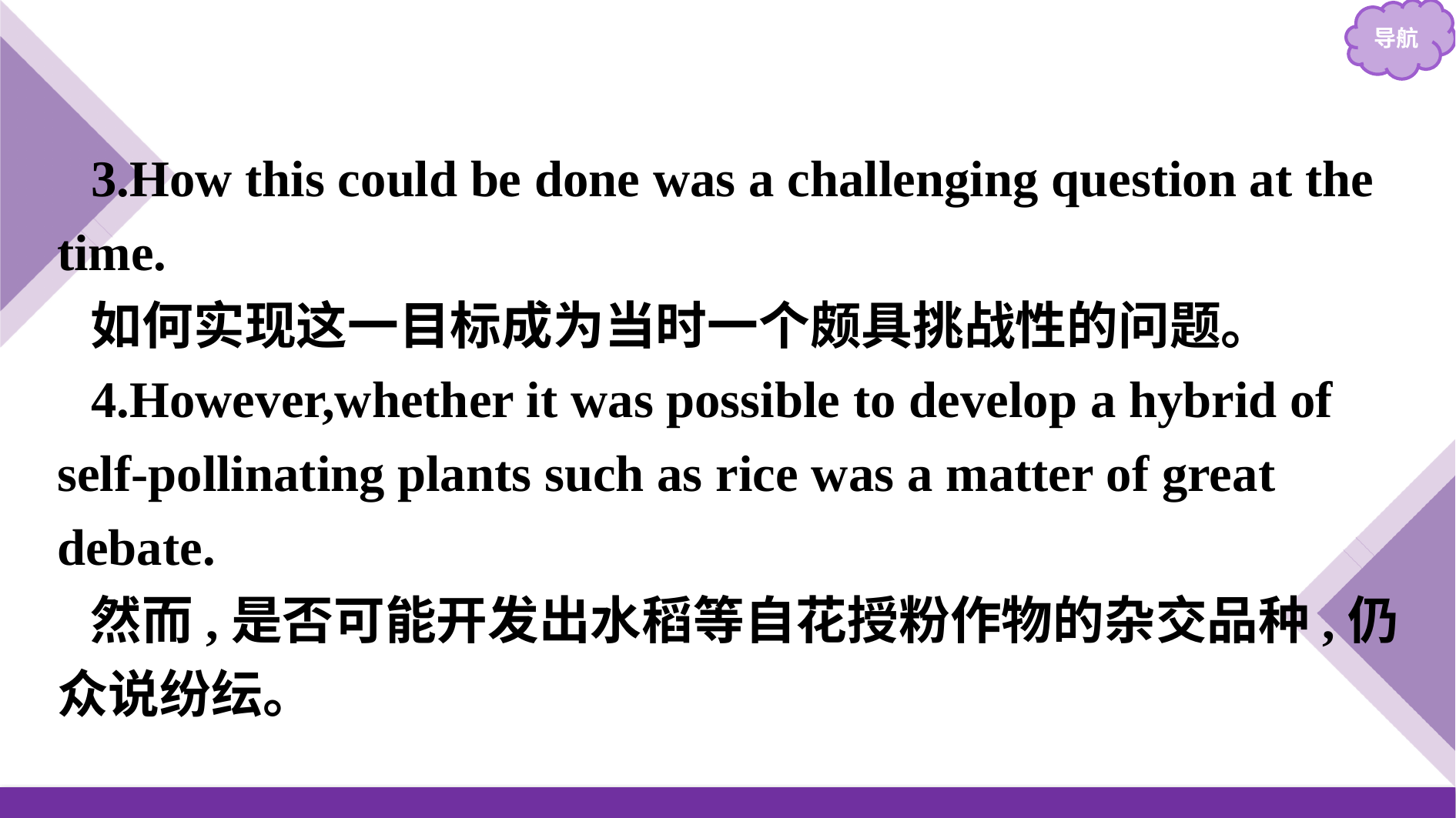

3.How this could be done was a challenging question at the time.
如何实现这一目标成为当时一个颇具挑战性的问题。
4.However,whether it was possible to develop a hybrid of self-pollinating plants such as rice was a matter of great debate.
然而,是否可能开发出水稻等自花授粉作物的杂交品种,仍众说纷纭。